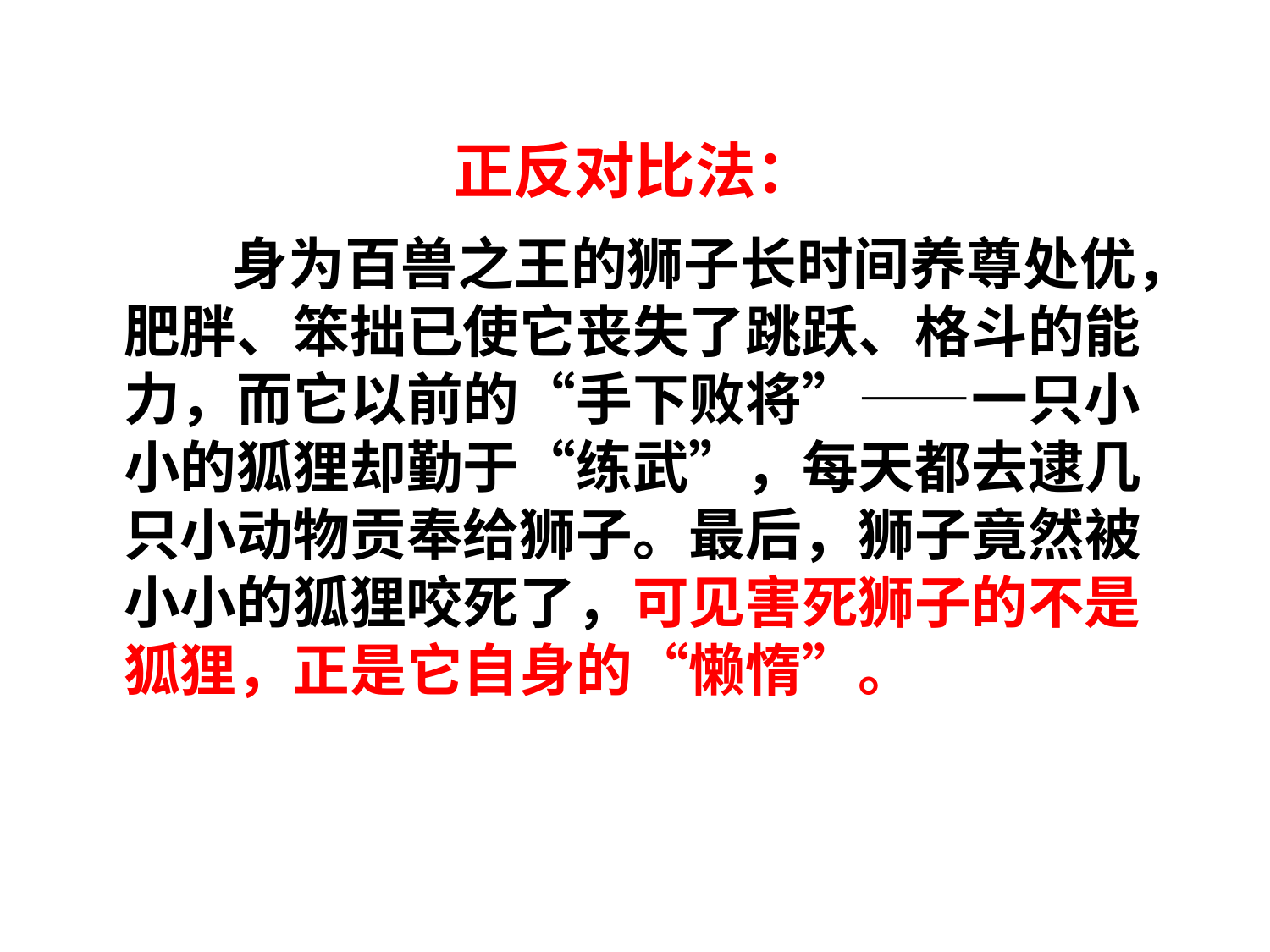

# 正反对比法：
           身为百兽之王的狮子长时间养尊处优，肥胖、笨拙已使它丧失了跳跃、格斗的能力，而它以前的“手下败将”——一只小小的狐狸却勤于“练武”，每天都去逮几只小动物贡奉给狮子。最后，狮子竟然被小小的狐狸咬死了，可见害死狮子的不是狐狸，正是它自身的“懒惰”。